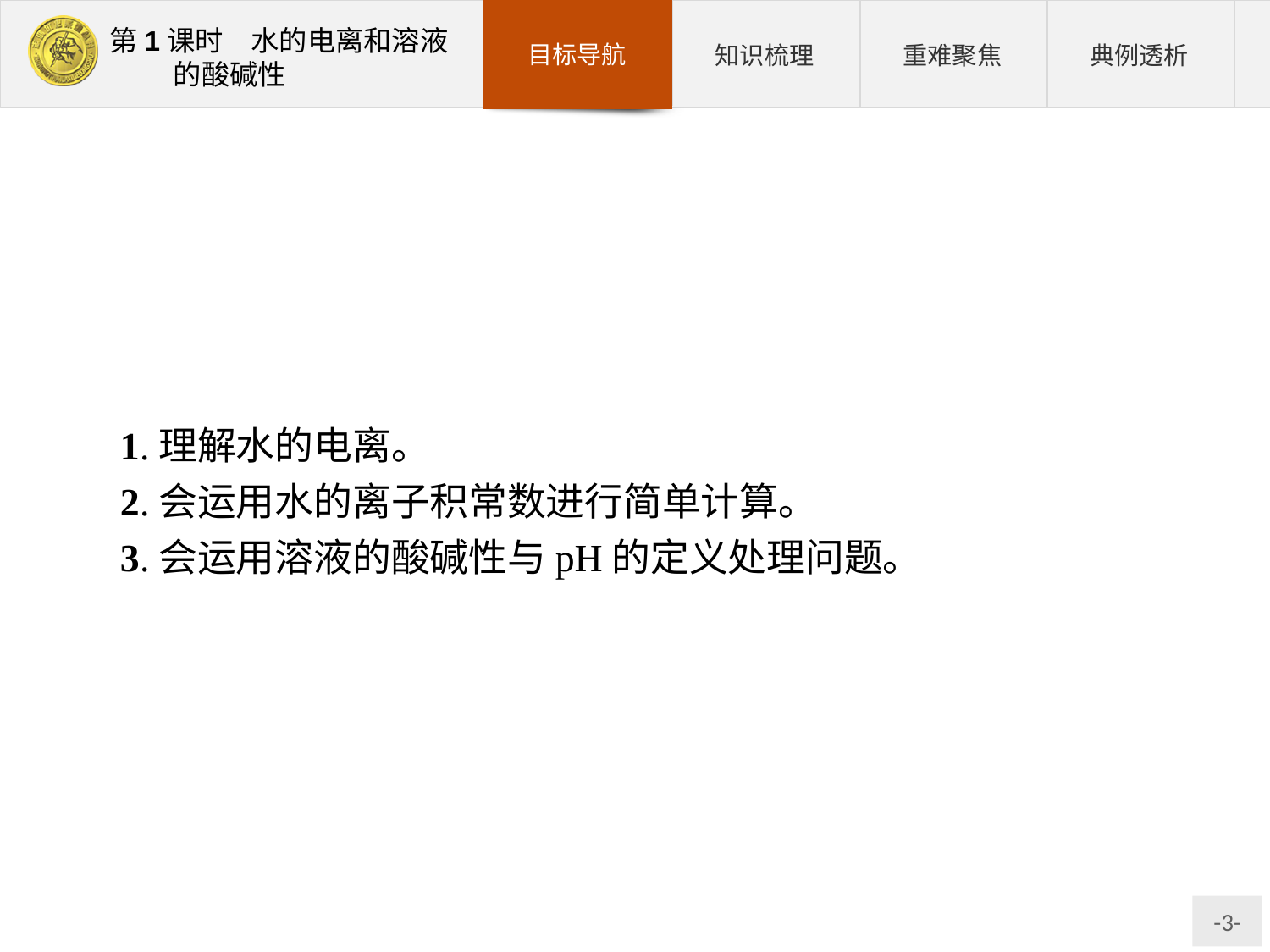

1.理解水的电离。
2.会运用水的离子积常数进行简单计算。
3.会运用溶液的酸碱性与pH的定义处理问题。